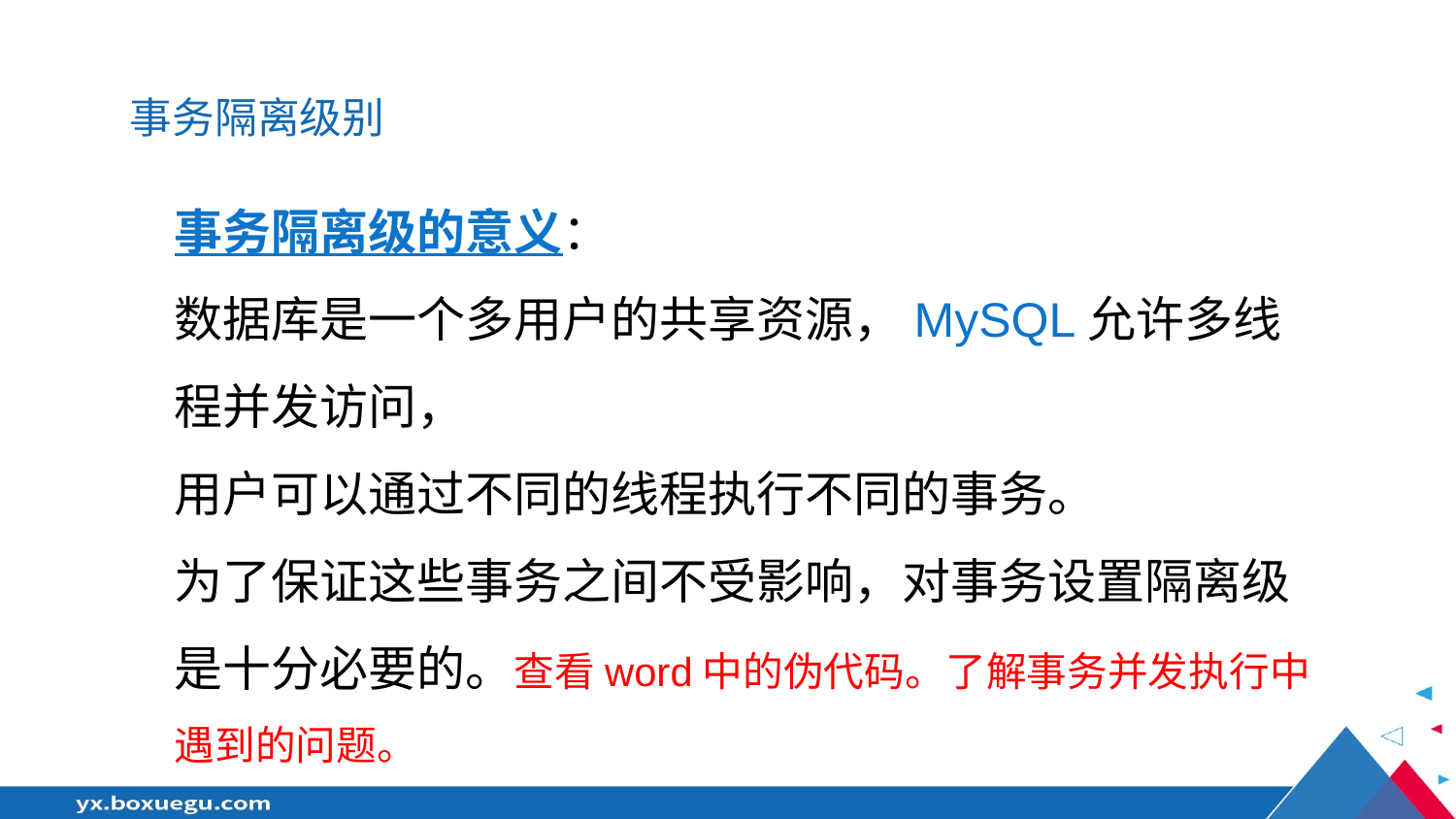

# 事务隔离级别
事务隔离级的意义：
数据库是一个多用户的共享资源，MySQL允许多线程并发访问，
用户可以通过不同的线程执行不同的事务。
为了保证这些事务之间不受影响，对事务设置隔离级是十分必要的。查看word中的伪代码。了解事务并发执行中遇到的问题。